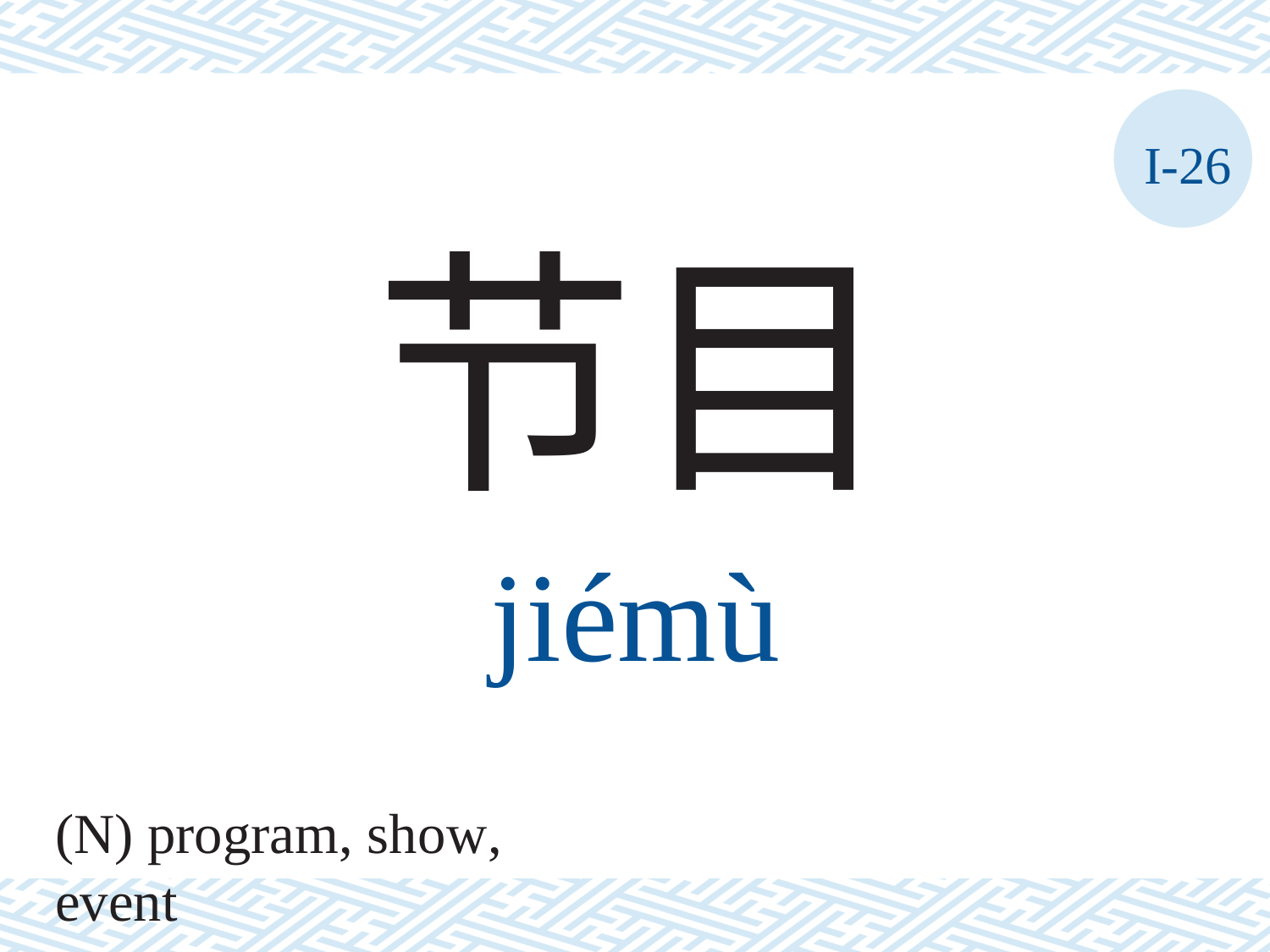

I-26
节目
jiémù
(N) program, show, event